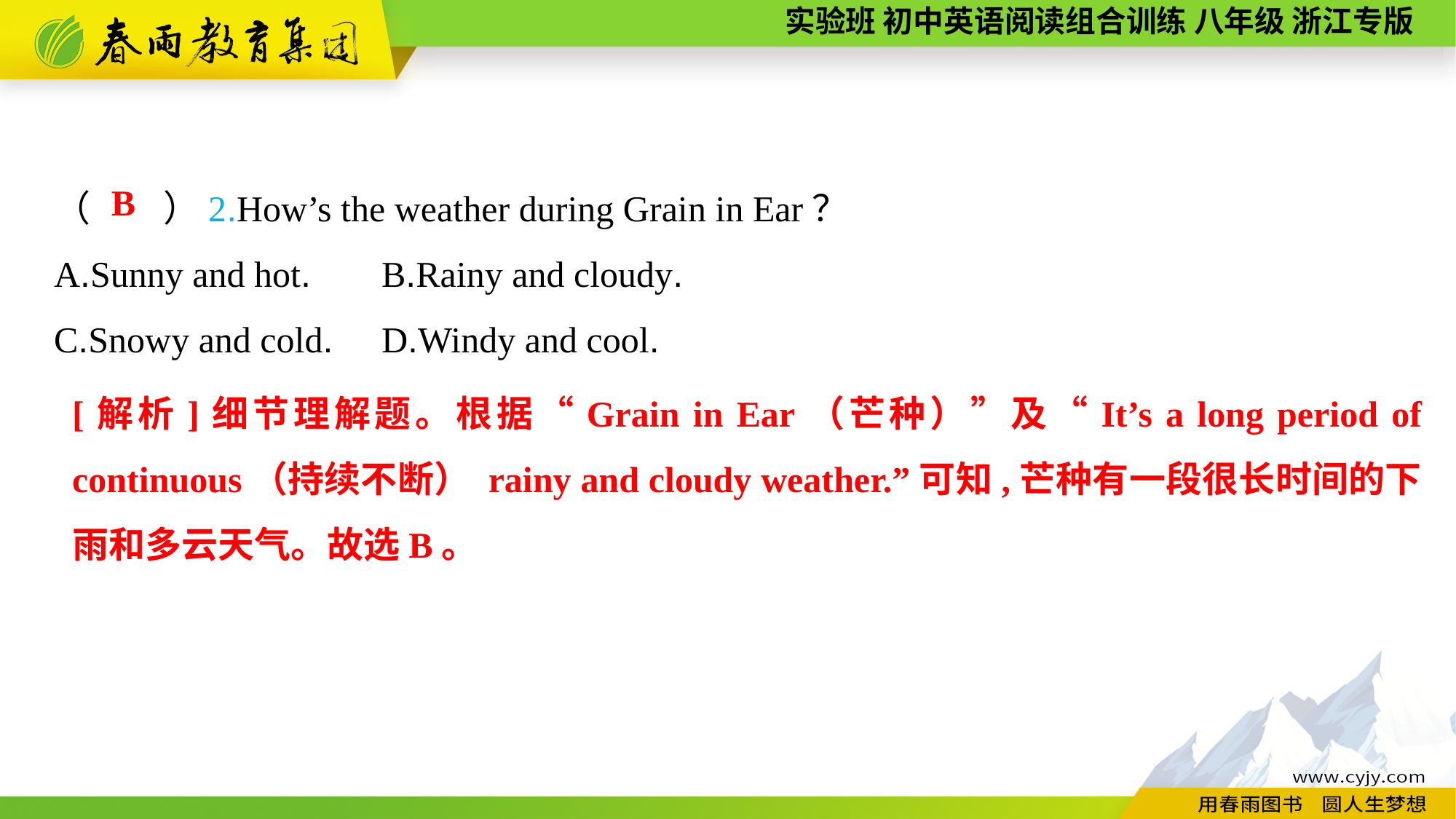

（　　）2.How’s the weather during Grain in Ear？
A.Sunny and hot.	B.Rainy and cloudy.
C.Snowy and cold.	D.Windy and cool.
B
[解析]细节理解题。根据“Grain in Ear（芒种）”及“It’s a long period of continuous（持续不断） rainy and cloudy weather.”可知,芒种有一段很长时间的下雨和多云天气。故选B。